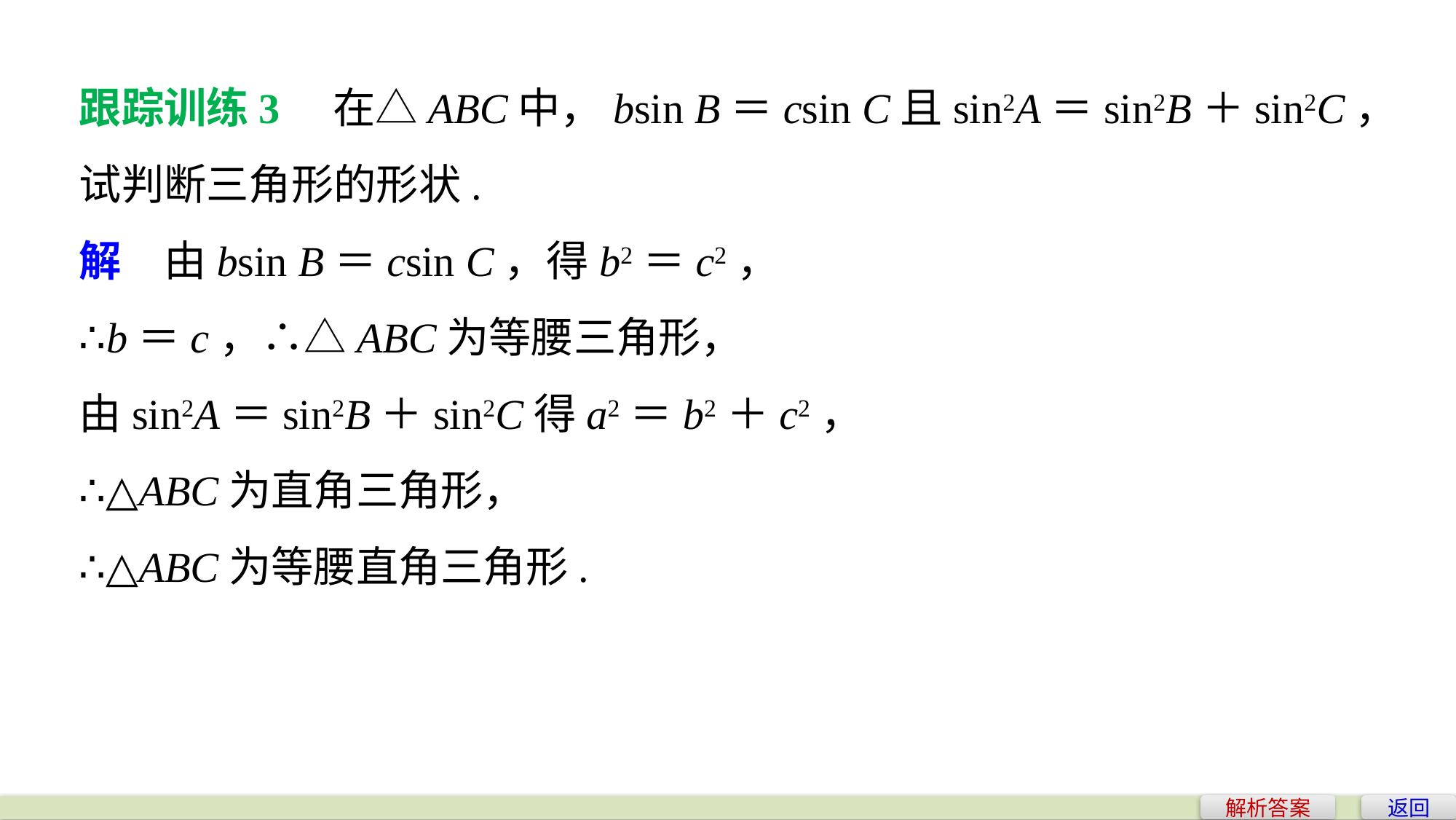

跟踪训练3　在△ABC中，bsin B＝csin C且sin2A＝sin2B＋sin2C，
试判断三角形的形状.
解　由bsin B＝csin C，得b2＝c2，
∴b＝c，∴△ABC为等腰三角形，
由sin2A＝sin2B＋sin2C得a2＝b2＋c2，
∴△ABC为直角三角形，
∴△ABC为等腰直角三角形.
解析答案
返回